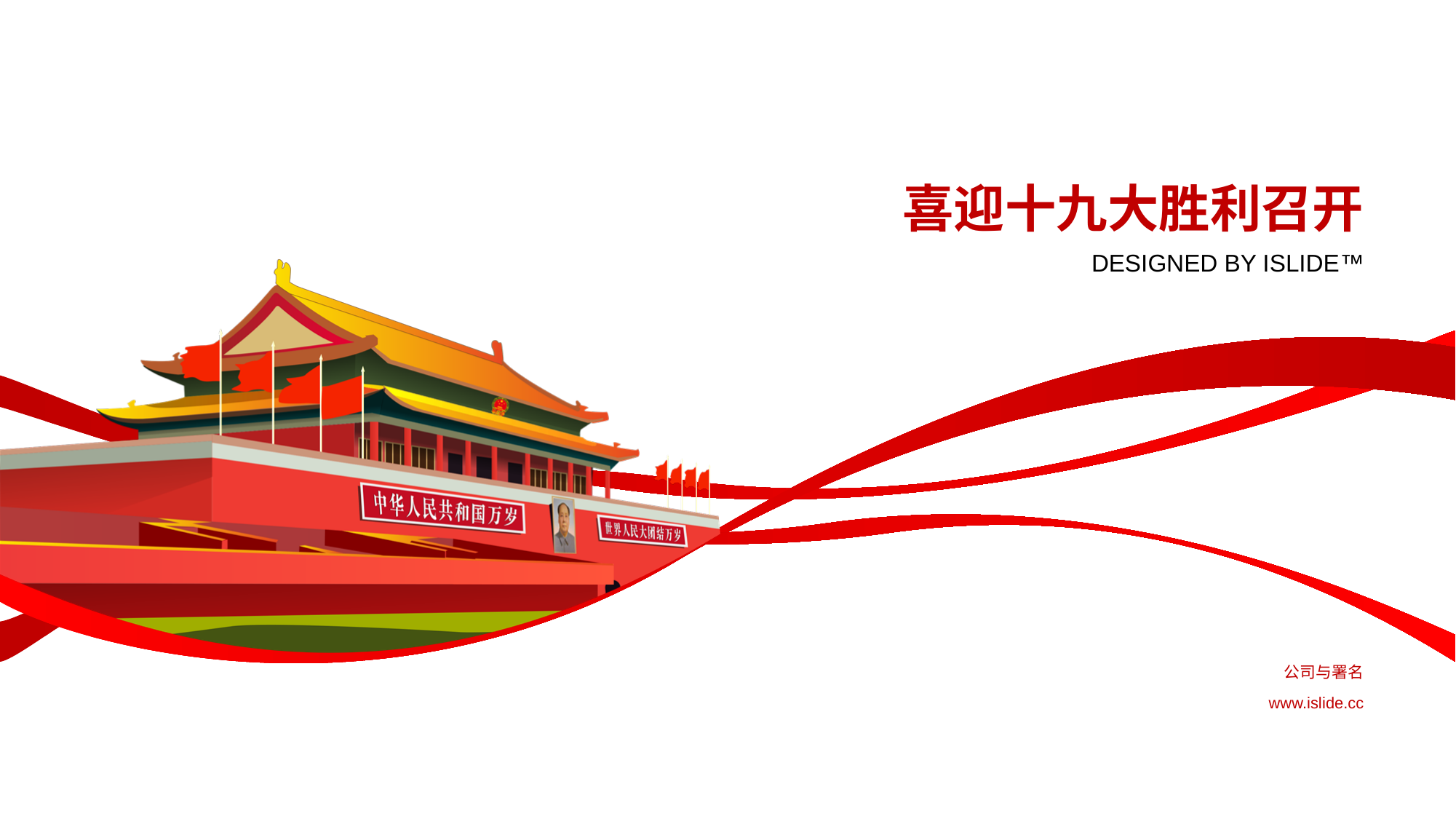

# 喜迎十九大胜利召开
DESIGNED BY ISLIDE™
公司与署名
www.islide.cc